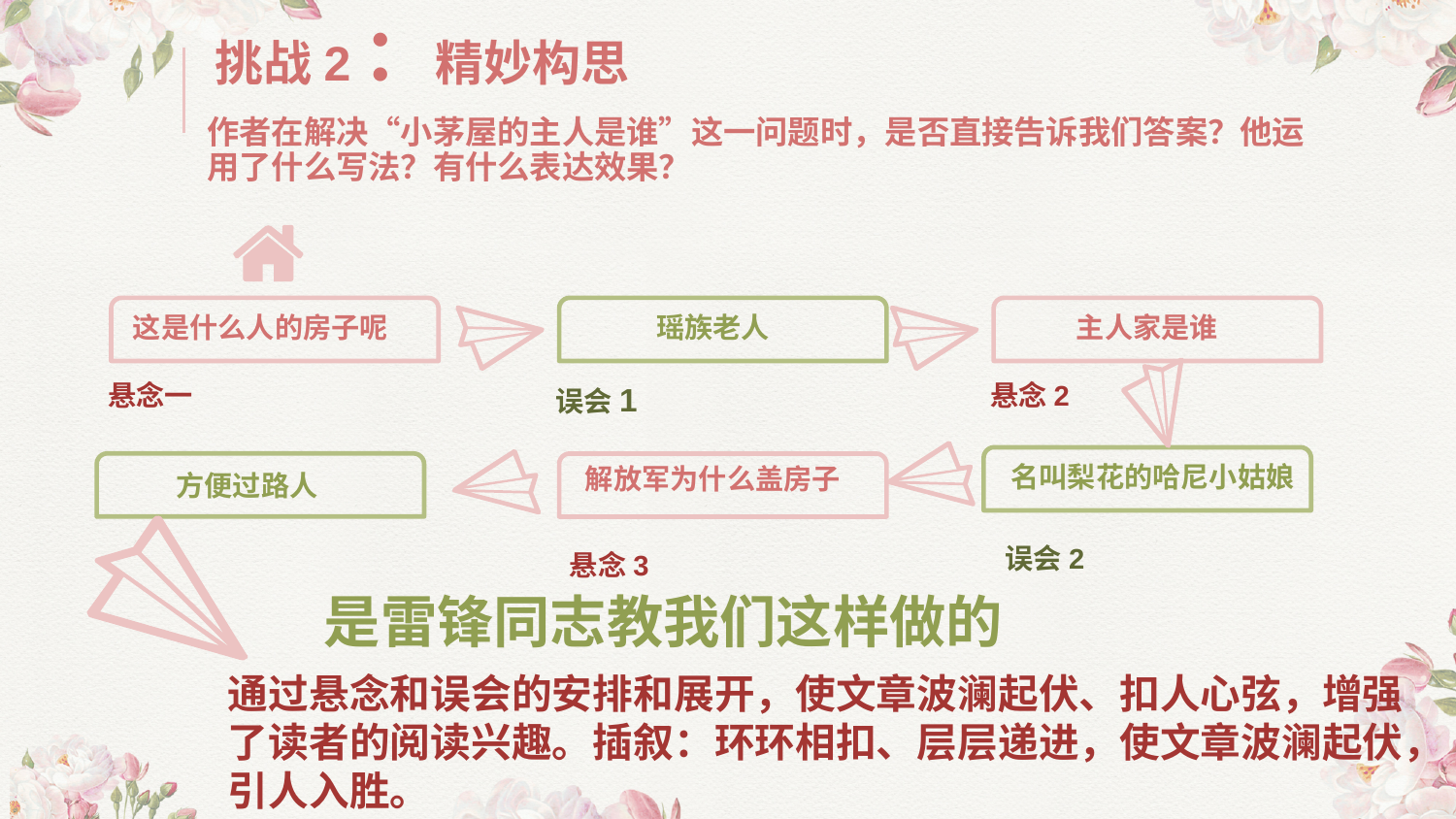

挑战2：精妙构思
作者在解决“小茅屋的主人是谁”这一问题时，是否直接告诉我们答案？他运用了什么写法？有什么表达效果？

这是什么人的房子呢
瑶族老人
主人家是谁

悬念一
误会1
悬念2

名叫梨花的哈尼小姑娘

解放军为什么盖房子
方便过路人

误会2
悬念3
是雷锋同志教我们这样做的
通过悬念和误会的安排和展开，使文章波澜起伏、扣人心弦，增强了读者的阅读兴趣。插叙：环环相扣、层层递进，使文章波澜起伏，引人入胜。